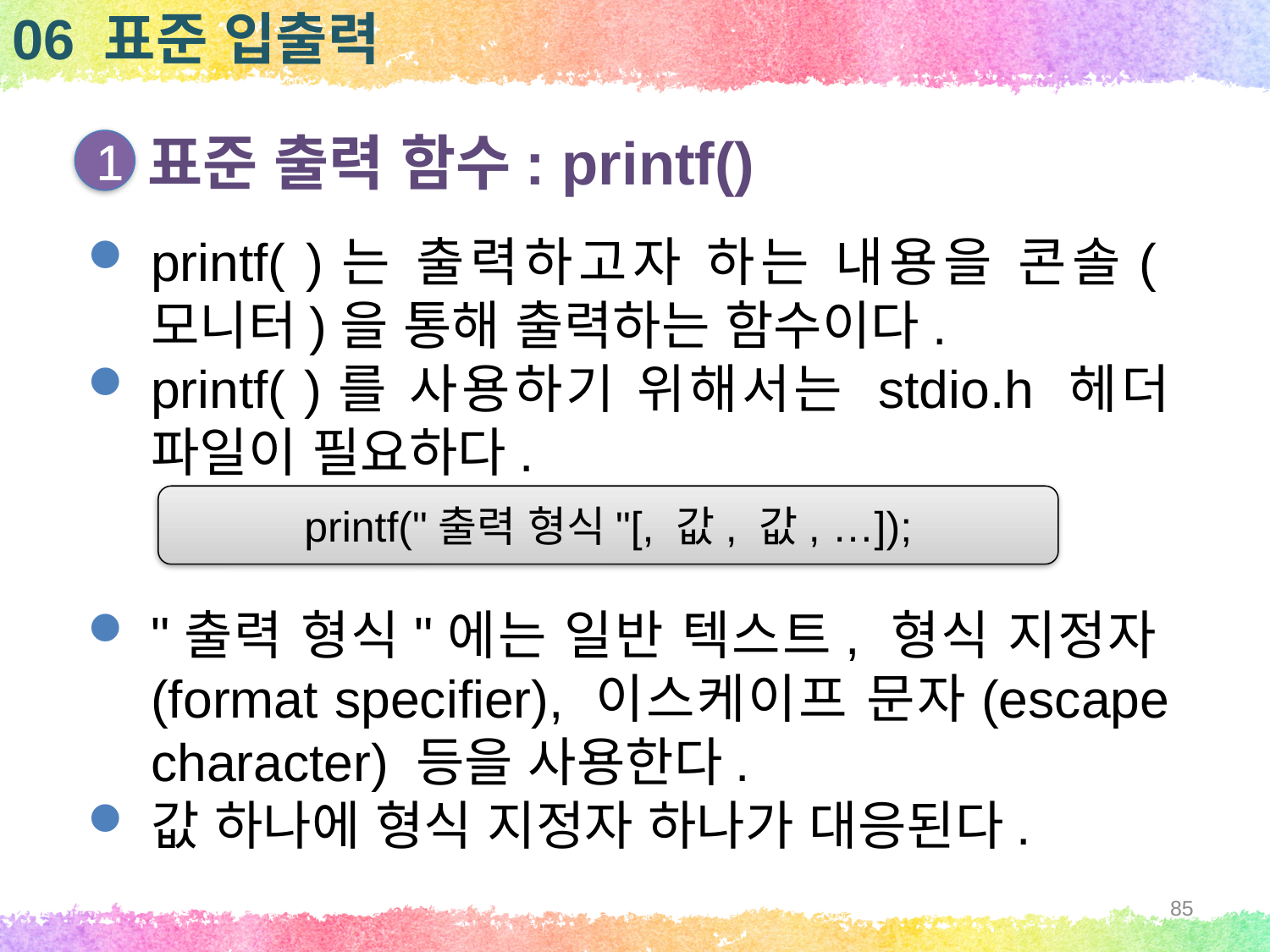

06 표준 입출력
표준 출력 함수: printf()
1
printf( )는 출력하고자 하는 내용을 콘솔(모니터)을 통해 출력하는 함수이다.
printf( )를 사용하기 위해서는 stdio.h 헤더 파일이 필요하다.
printf("출력 형식"[, 값, 값, …]);
"출력 형식"에는 일반 텍스트, 형식 지정자(format specifier), 이스케이프 문자(escape character) 등을 사용한다.
값 하나에 형식 지정자 하나가 대응된다.
85